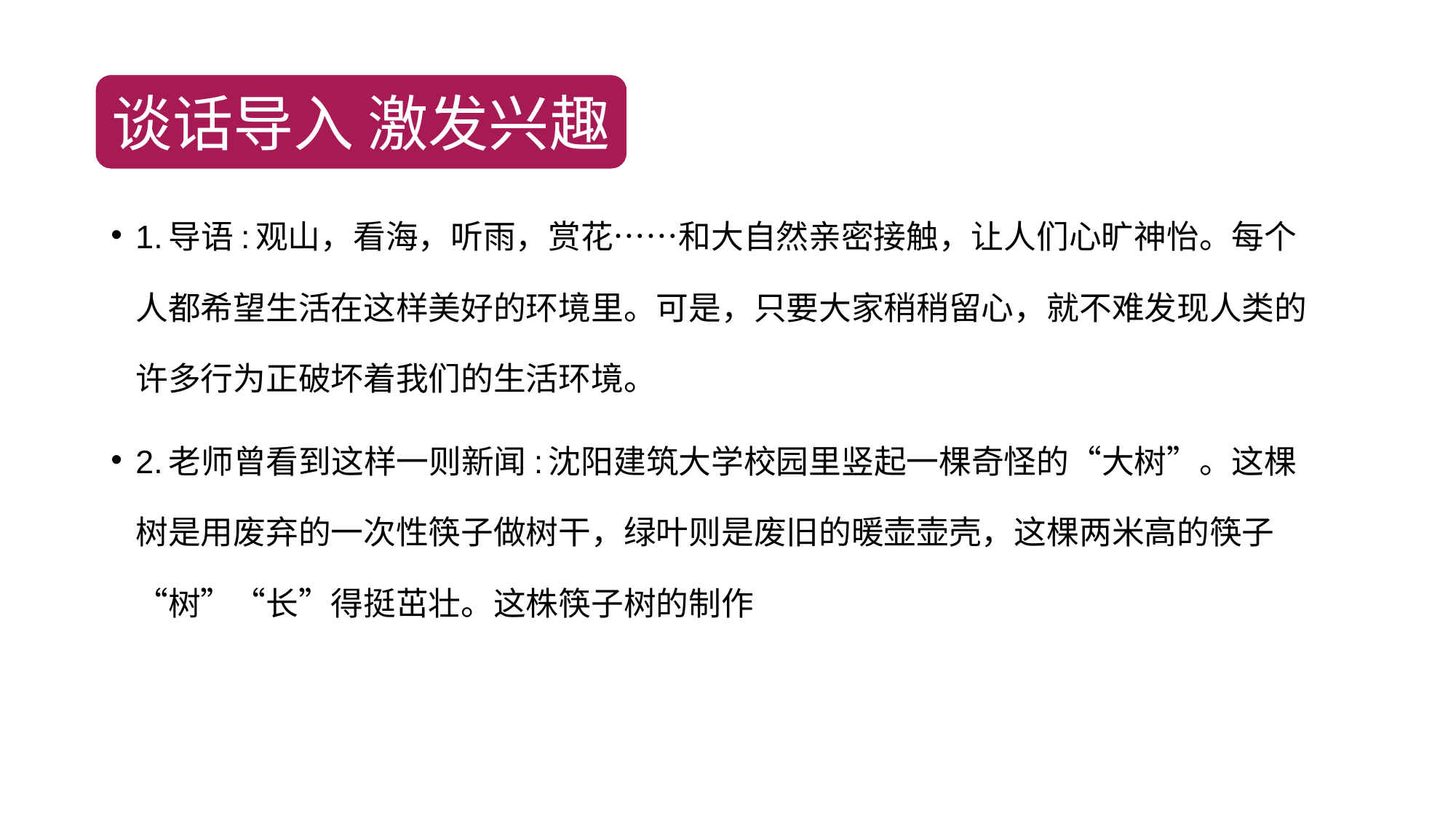

谈话导入 激发兴趣
1.导语:观山，看海，听雨，赏花……和大自然亲密接触，让人们心旷神怡。每个人都希望生活在这样美好的环境里。可是，只要大家稍稍留心，就不难发现人类的许多行为正破坏着我们的生活环境。
2.老师曾看到这样一则新闻:沈阳建筑大学校园里竖起一棵奇怪的“大树”。这棵树是用废弃的一次性筷子做树干，绿叶则是废旧的暖壶壶壳，这棵两米高的筷子“树”“长”得挺茁壮。这株筷子树的制作